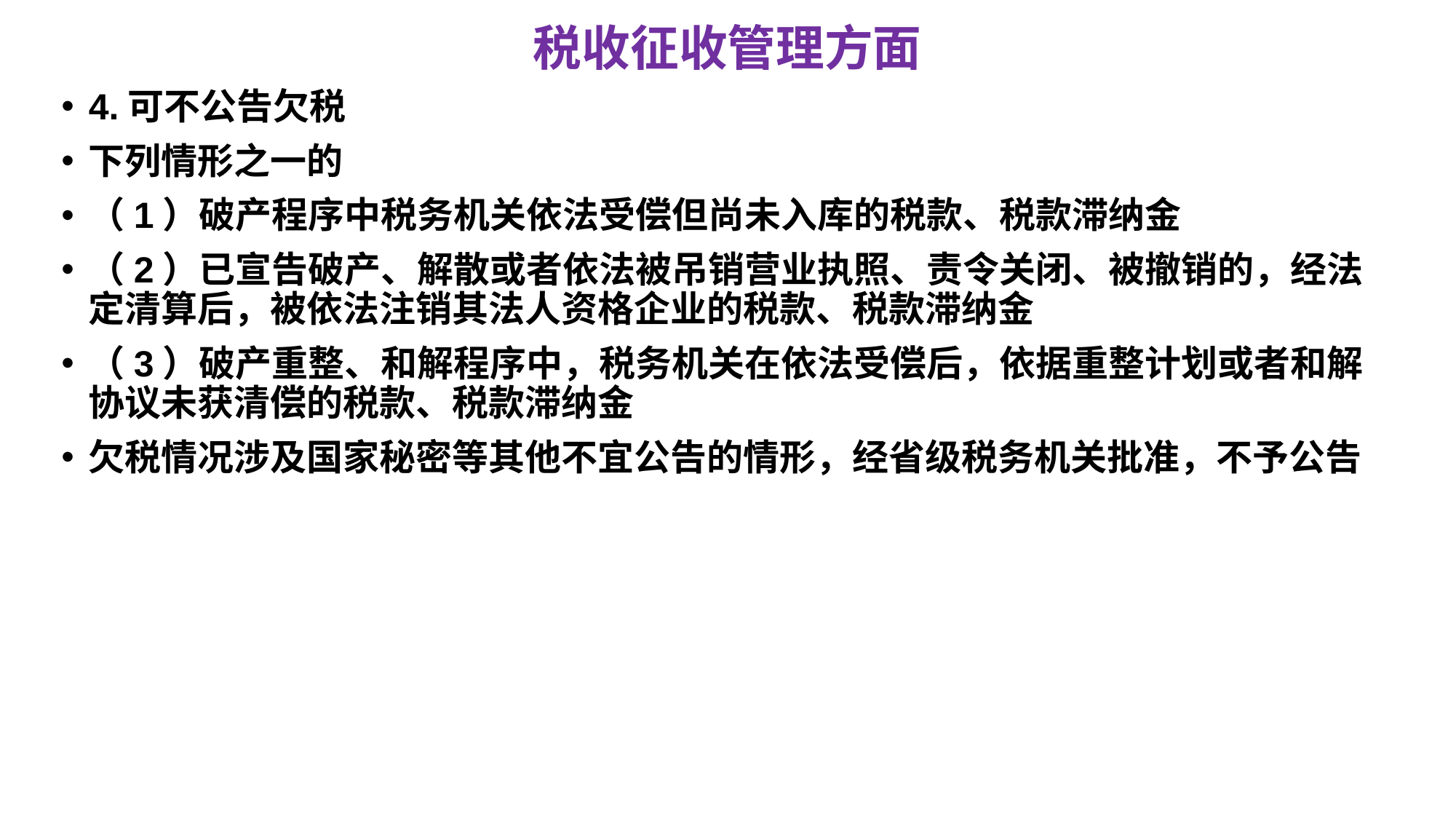

# 税收征收管理方面
4.可不公告欠税
下列情形之一的
（1）破产程序中税务机关依法受偿但尚未入库的税款、税款滞纳金
（2）已宣告破产、解散或者依法被吊销营业执照、责令关闭、被撤销的，经法定清算后，被依法注销其法人资格企业的税款、税款滞纳金
（3）破产重整、和解程序中，税务机关在依法受偿后，依据重整计划或者和解协议未获清偿的税款、税款滞纳金
欠税情况涉及国家秘密等其他不宜公告的情形，经省级税务机关批准，不予公告